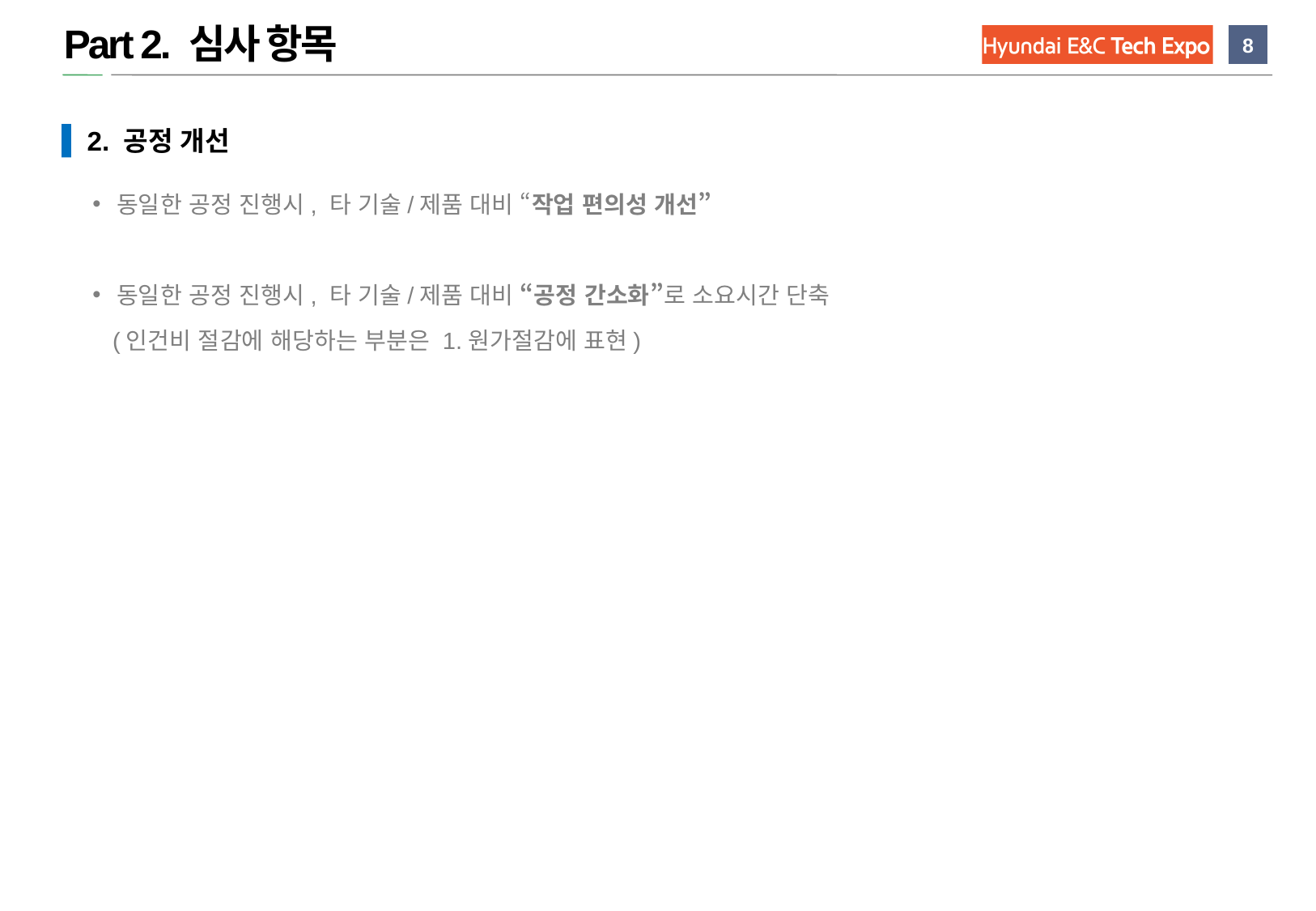

Part 2. 심사 항목
    2. 공정 개선

동일한 공정 진행시, 타 기술/제품 대비 “작업 편의성 개선”

동일한 공정 진행시, 타 기술/제품 대비 “공정 간소화”로 소요시간 단축
   (인건비 절감에 해당하는 부분은 1.원가절감에 표현)